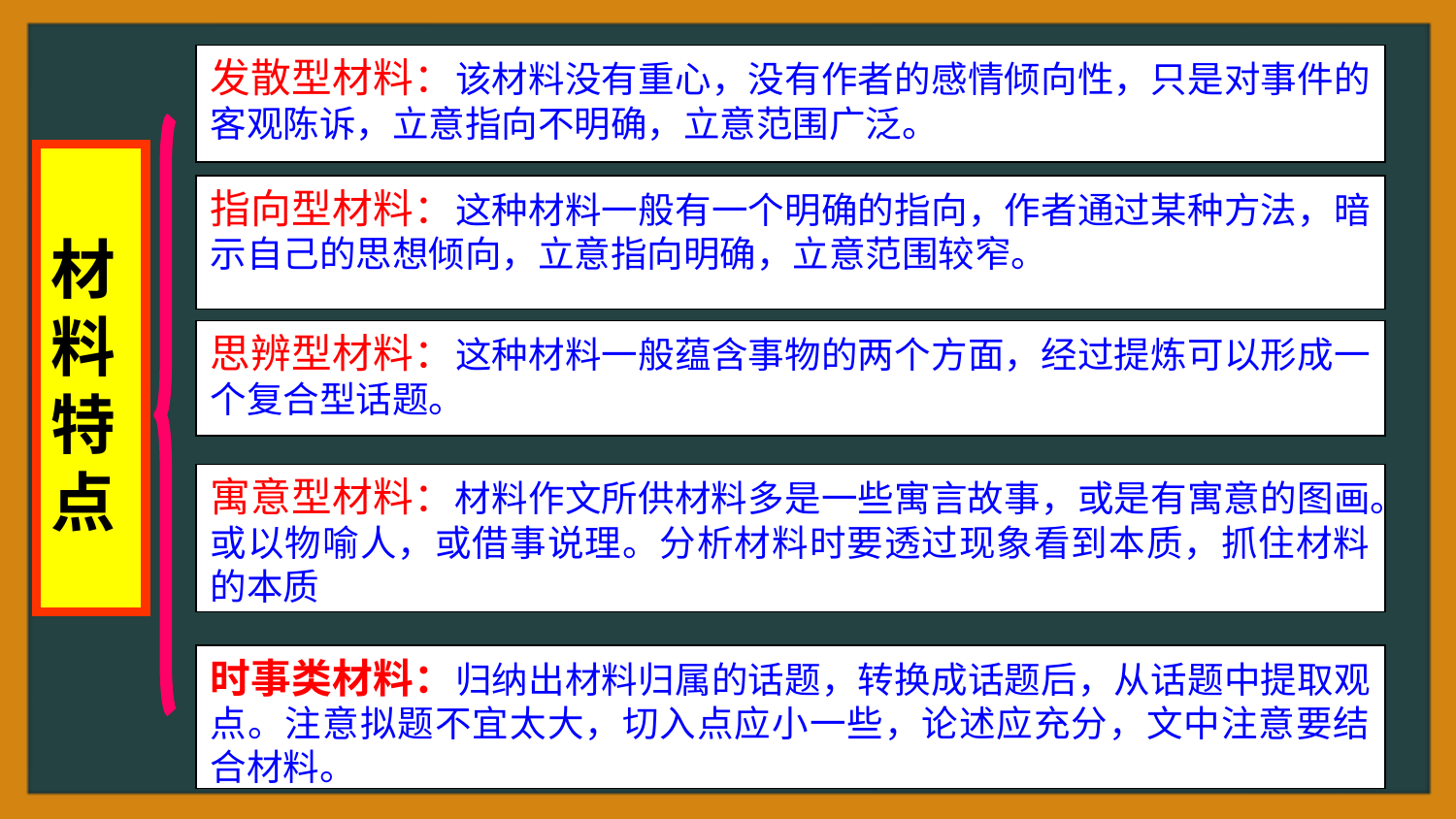

发散型材料：该材料没有重心，没有作者的感情倾向性，只是对事件的客观陈诉，立意指向不明确，立意范围广泛。

材
料
特点
指向型材料：这种材料一般有一个明确的指向，作者通过某种方法，暗示自己的思想倾向，立意指向明确，立意范围较窄。
思辨型材料：这种材料一般蕴含事物的两个方面，经过提炼可以形成一个复合型话题。
寓意型材料：材料作文所供材料多是一些寓言故事，或是有寓意的图画。或以物喻人，或借事说理。分析材料时要透过现象看到本质，抓住材料的本质
时事类材料：归纳出材料归属的话题，转换成话题后，从话题中提取观点。注意拟题不宜太大，切入点应小一些，论述应充分，文中注意要结合材料。